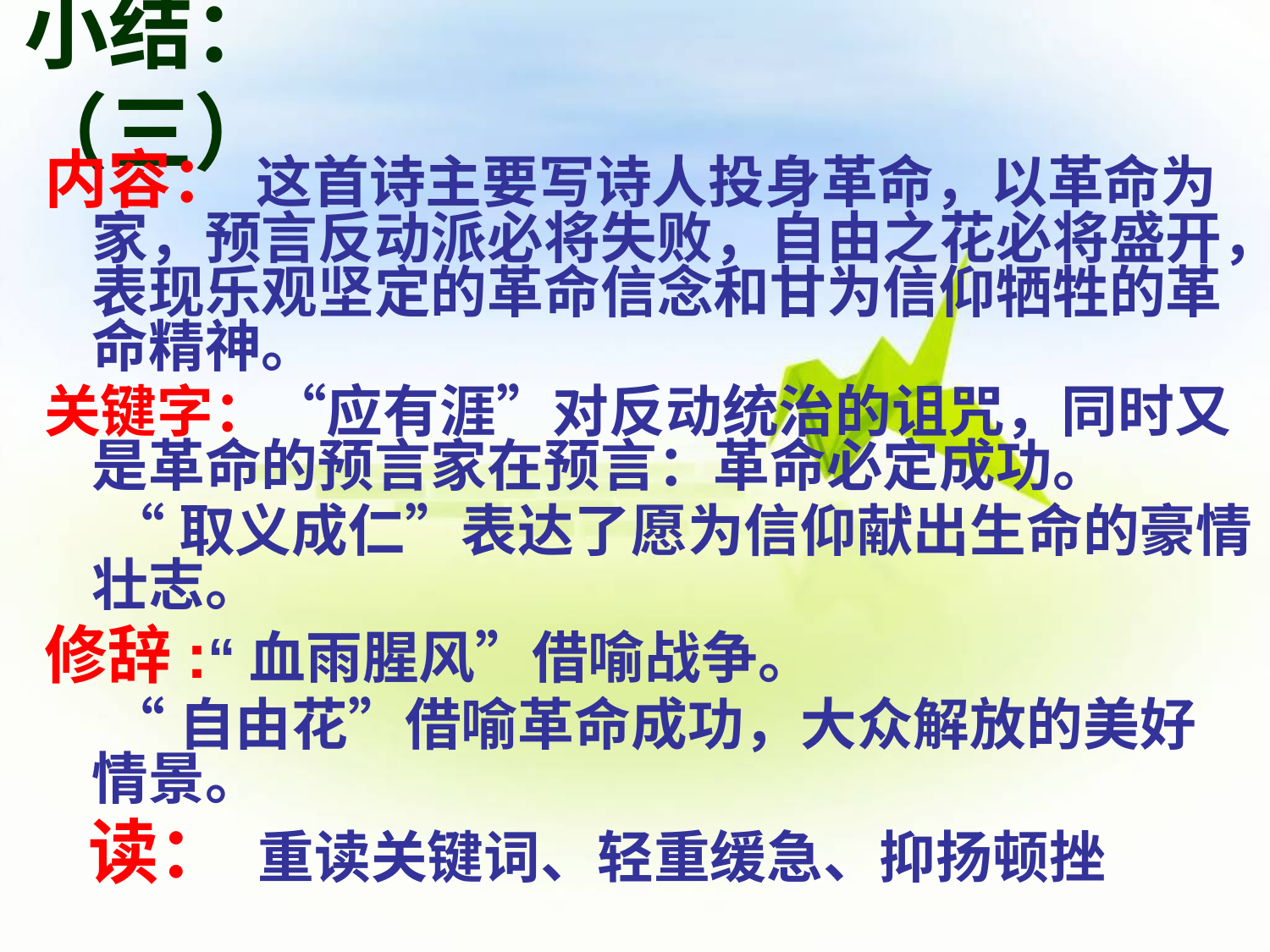

# 小结：（三）
内容：      这首诗主要写诗人投身革命，以革命为家，预言反动派必将失败，自由之花必将盛开，表现乐观坚定的革命信念和甘为信仰牺牲的革命精神。
关键字：“应有涯”对反动统治的诅咒，同时又是革命的预言家在预言：革命必定成功。
     “取义成仁”表达了愿为信仰献出生命的豪情壮志。
修辞:“血雨腥风”借喻战争。
     “自由花”借喻革命成功，大众解放的美好 情景。
  读：  重读关键词、轻重缓急、抑扬顿挫